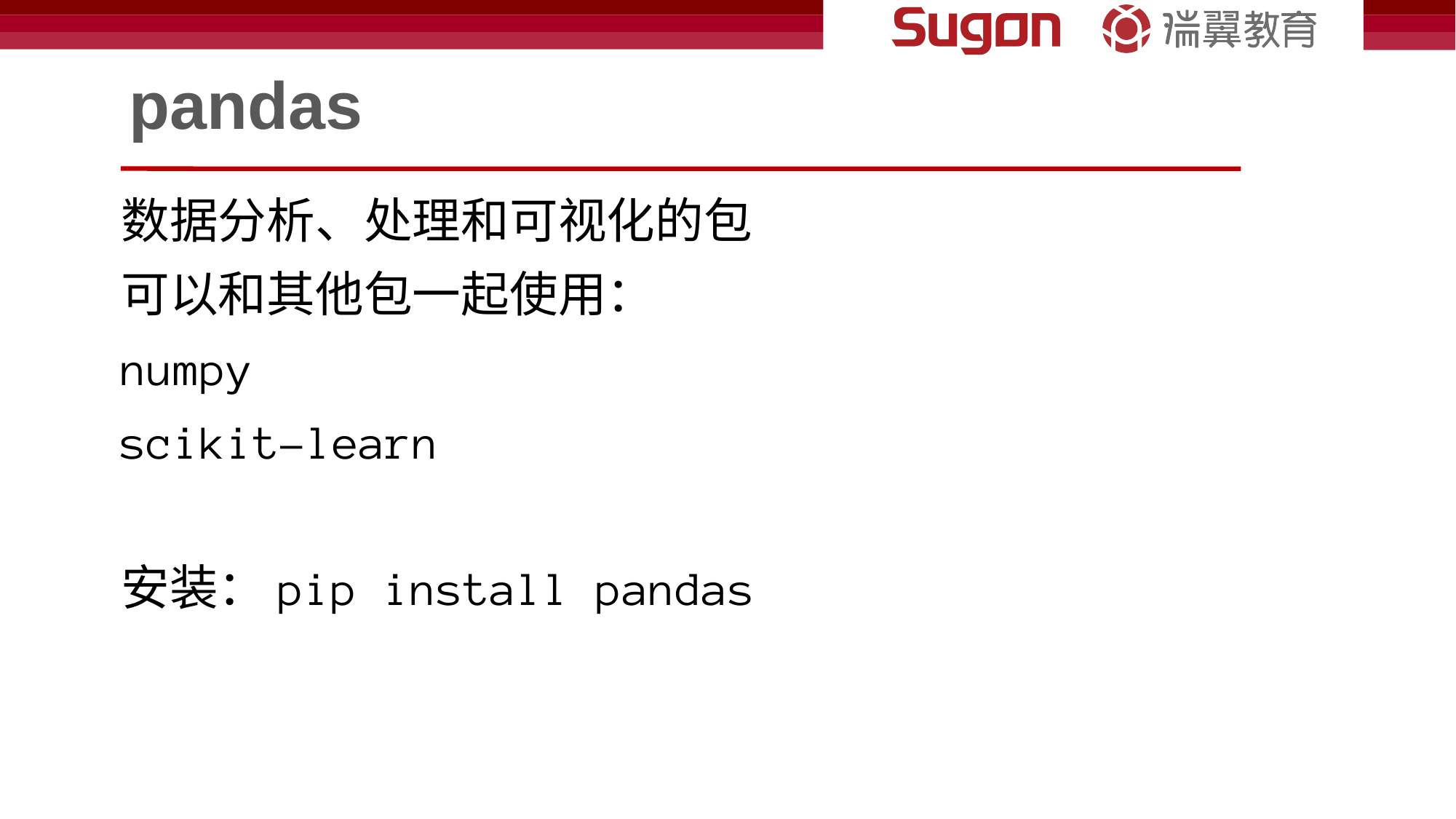

# pandas
数据分析、处理和可视化的包
可以和其他包一起使用：
numpy
scikit-learn

安装：pip install pandas